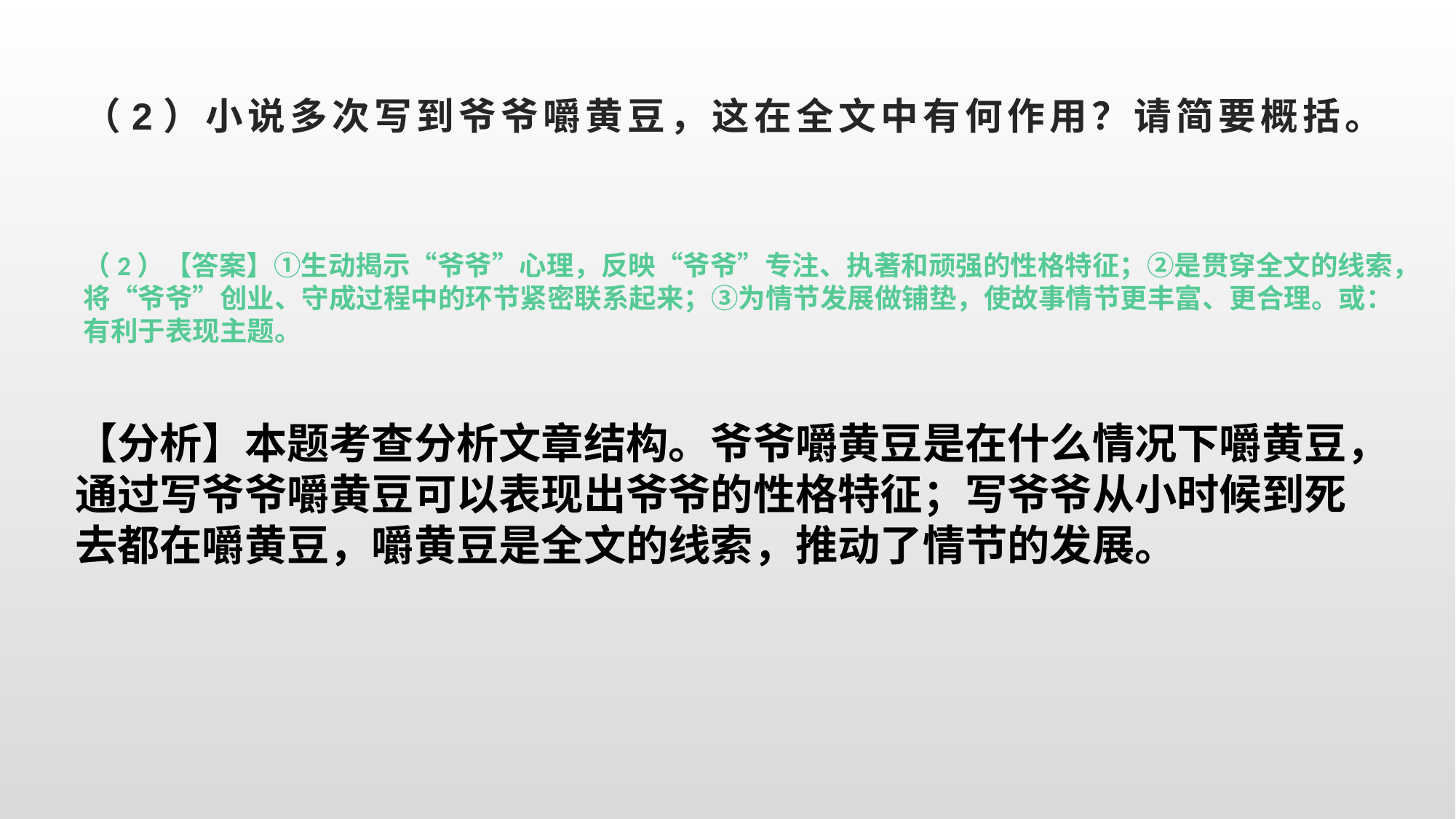

# （2）小说多次写到爷爷嚼黄豆，这在全文中有何作用？请简要概括。
（2）【答案】①生动揭示“爷爷”心理，反映“爷爷”专注、执著和顽强的性格特征；②是贯穿全文的线索，将“爷爷”创业、守成过程中的环节紧密联系起来；③为情节发展做铺垫，使故事情节更丰富、更合理。或：有利于表现主题。
【分析】本题考查分析文章结构。爷爷嚼黄豆是在什么情况下嚼黄豆，通过写爷爷嚼黄豆可以表现出爷爷的性格特征；写爷爷从小时候到死去都在嚼黄豆，嚼黄豆是全文的线索，推动了情节的发展。